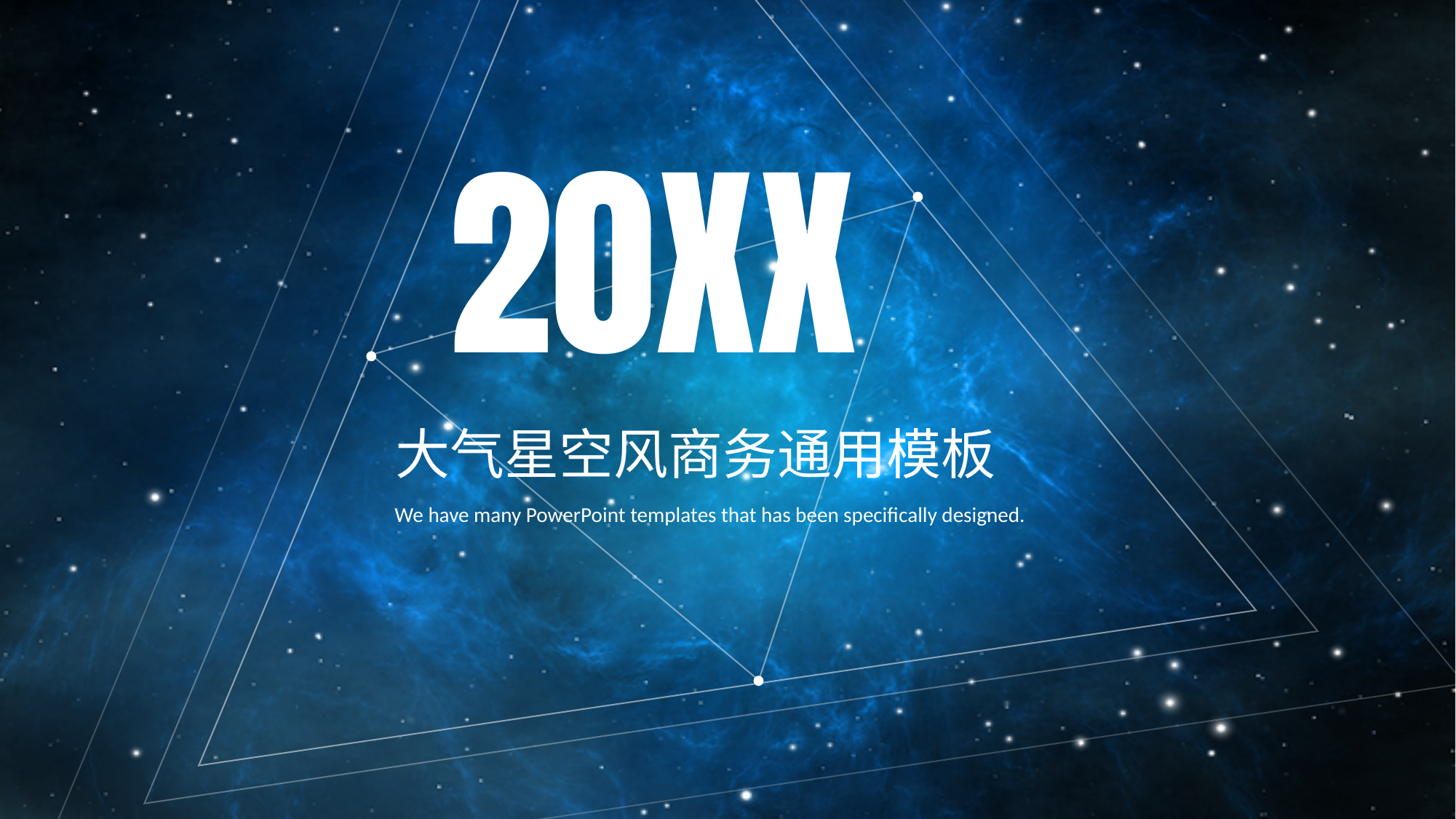

20XX
大气星空风商务通用模板
We have many PowerPoint templates that has been specifically designed.